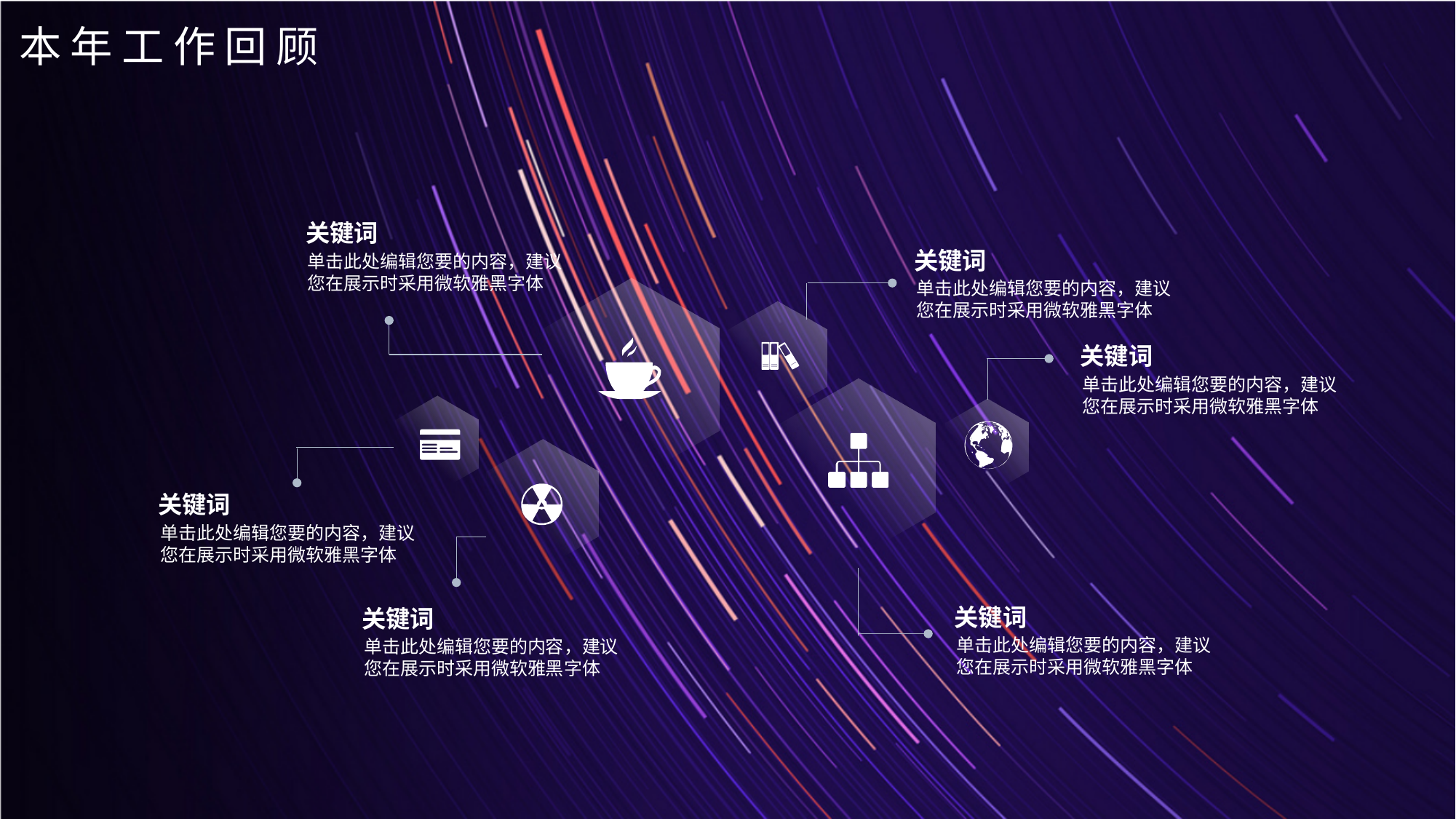

本年工作回顾
关键词
关键词
单击此处编辑您要的内容，建议您在展示时采用微软雅黑字体
单击此处编辑您要的内容，建议您在展示时采用微软雅黑字体

关键词

单击此处编辑您要的内容，建议您在展示时采用微软雅黑字体

关键词
单击此处编辑您要的内容，建议您在展示时采用微软雅黑字体
关键词
关键词
单击此处编辑您要的内容，建议您在展示时采用微软雅黑字体
单击此处编辑您要的内容，建议您在展示时采用微软雅黑字体